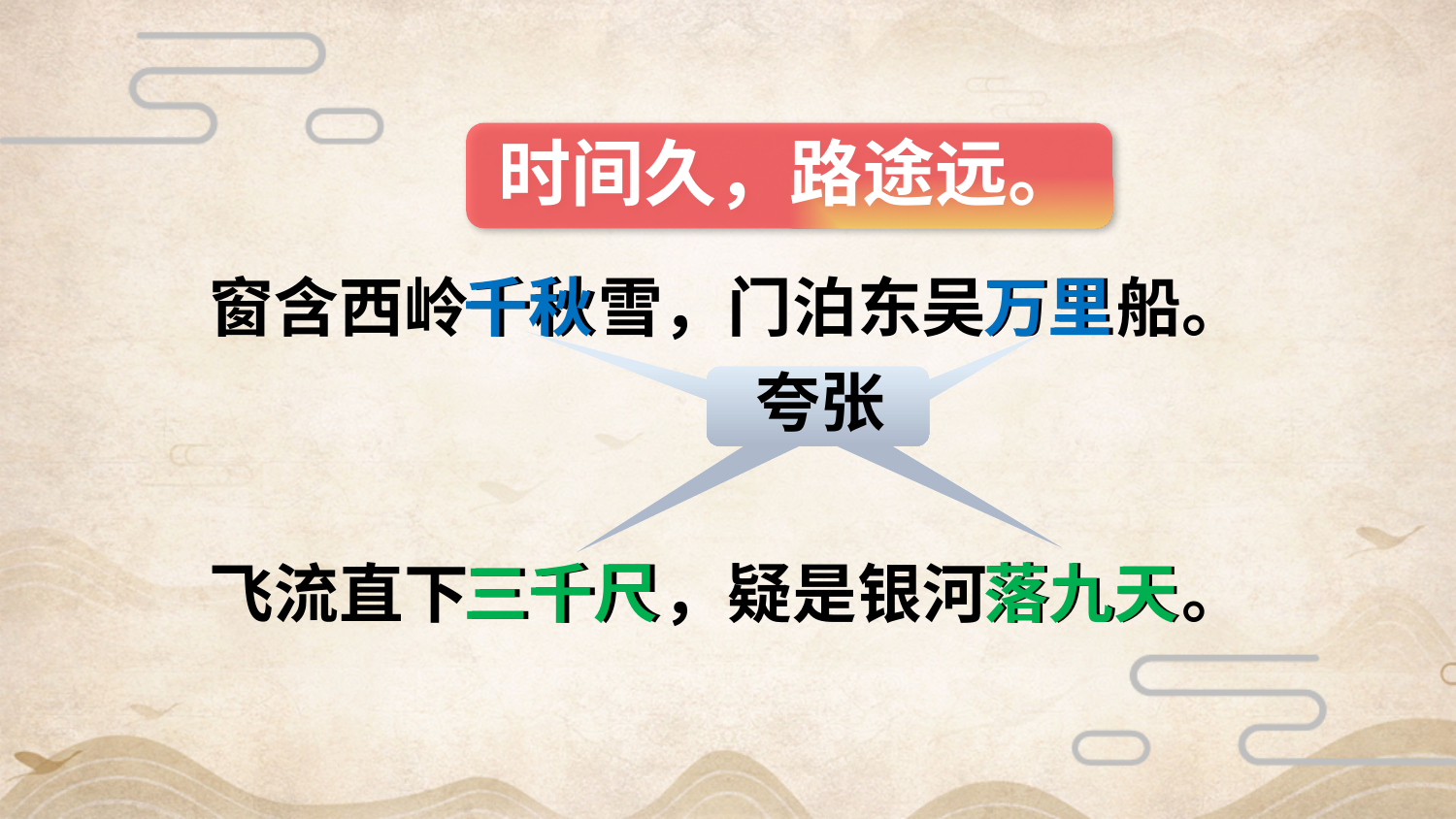

时间久，路途远。
窗含西岭千秋雪，门泊东吴万里船。
千秋
万里

夸张
夸张
夸张
飞流直下三千尺，疑是银河落九天。
三千尺
落九天